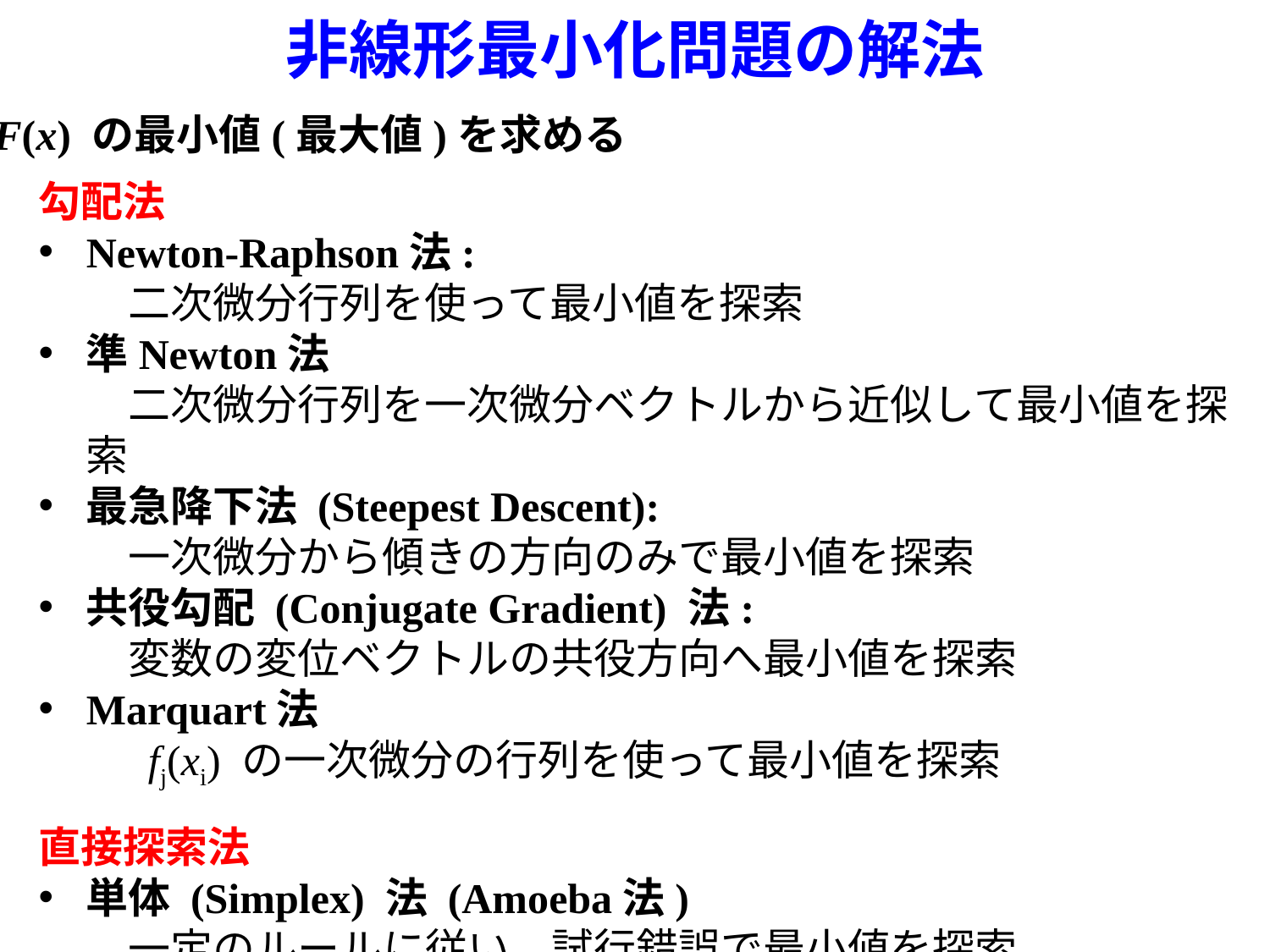

非線形最小化問題の解法
F(x) の最小値(最大値)を求める
勾配法
Newton-Raphson法:
　二次微分行列を使って最小値を探索
準Newton法
　二次微分行列を一次微分ベクトルから近似して最小値を探索
最急降下法 (Steepest Descent):
　一次微分から傾きの方向のみで最小値を探索
共役勾配 (Conjugate Gradient) 法:
　変数の変位ベクトルの共役方向へ最小値を探索
Marquart法
　 fj(xi) の一次微分の行列を使って最小値を探索

直接探索法
単体 (Simplex) 法 (Amoeba法)
　一定のルールに従い、試行錯誤で最小値を探索